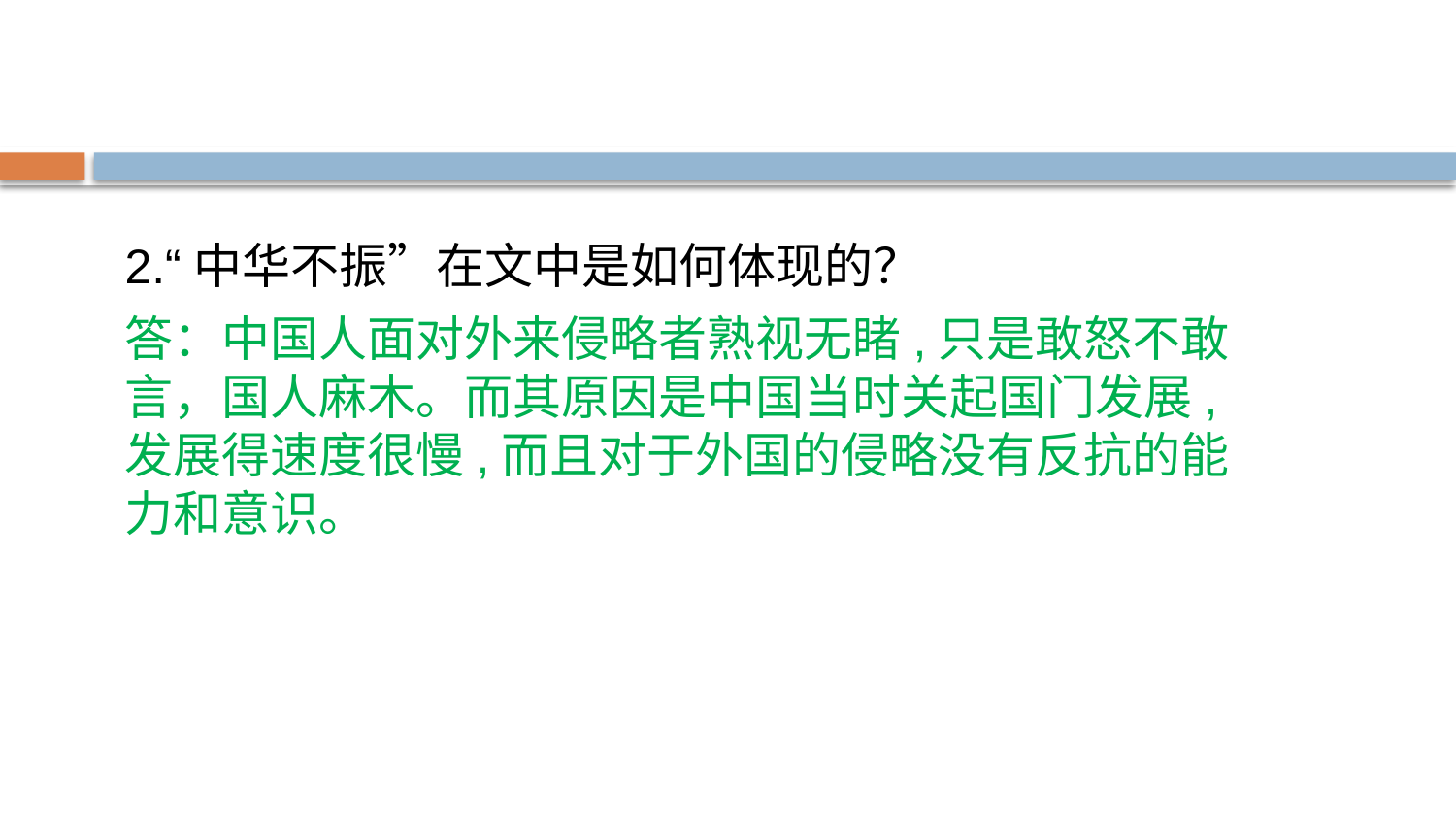

2.“中华不振”在文中是如何体现的？
答：中国人面对外来侵略者熟视无睹,只是敢怒不敢言，国人麻木。而其原因是中国当时关起国门发展,发展得速度很慢,而且对于外国的侵略没有反抗的能力和意识。